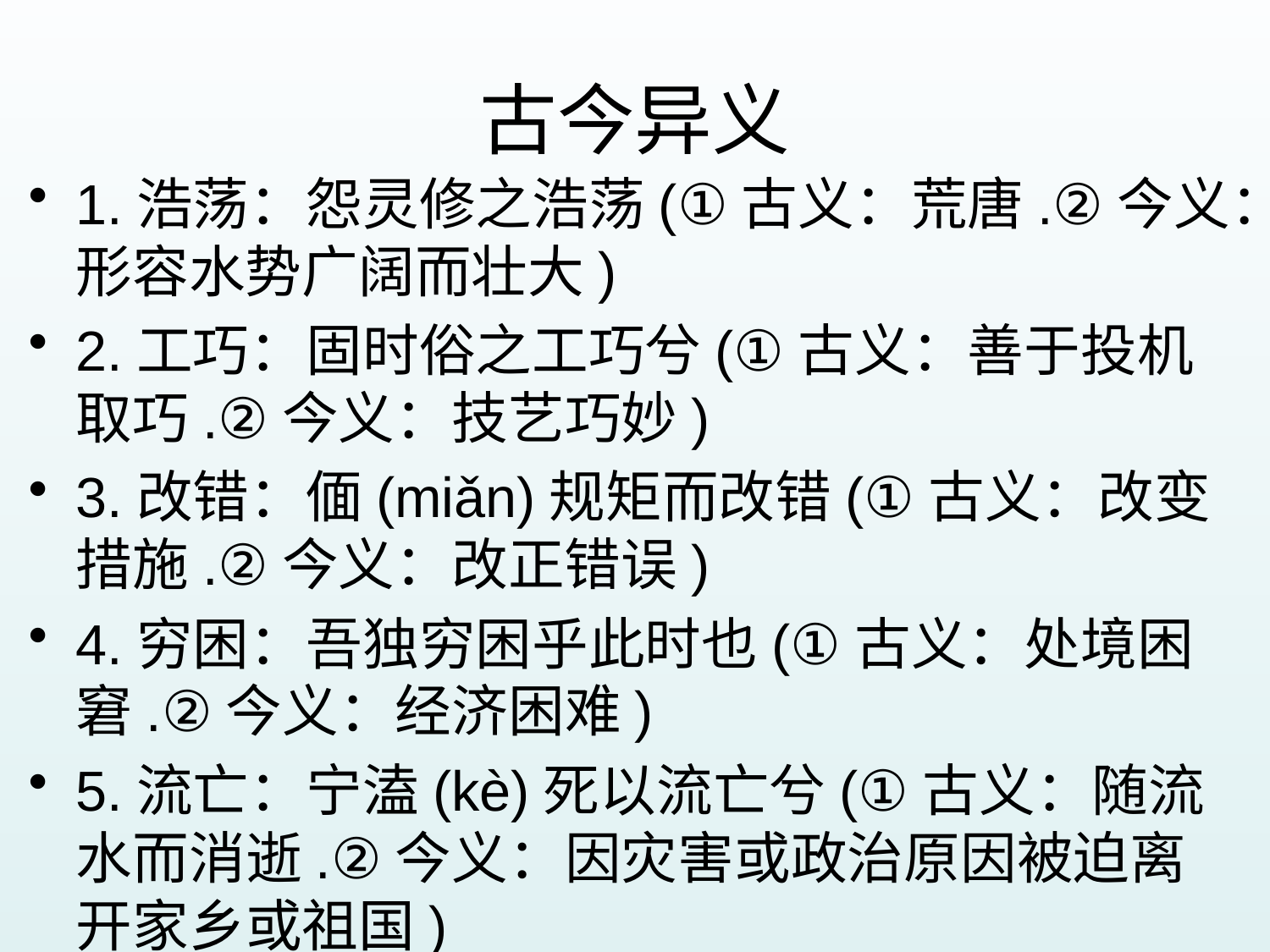

# 古今异义
1.浩荡：怨灵修之浩荡(①古义：荒唐.②今义：形容水势广阔而壮大)
2.工巧：固时俗之工巧兮(①古义：善于投机取巧.②今义：技艺巧妙)
3.改错：偭(miǎn)规矩而改错(①古义：改变措施.②今义：改正错误)
4.穷困：吾独穷困乎此时也(①古义：处境困窘.②今义：经济困难)
5.流亡：宁溘(kè)死以流亡兮(①古义：随流水而消逝.②今义：因灾害或政治原因被迫离开家乡或祖国)